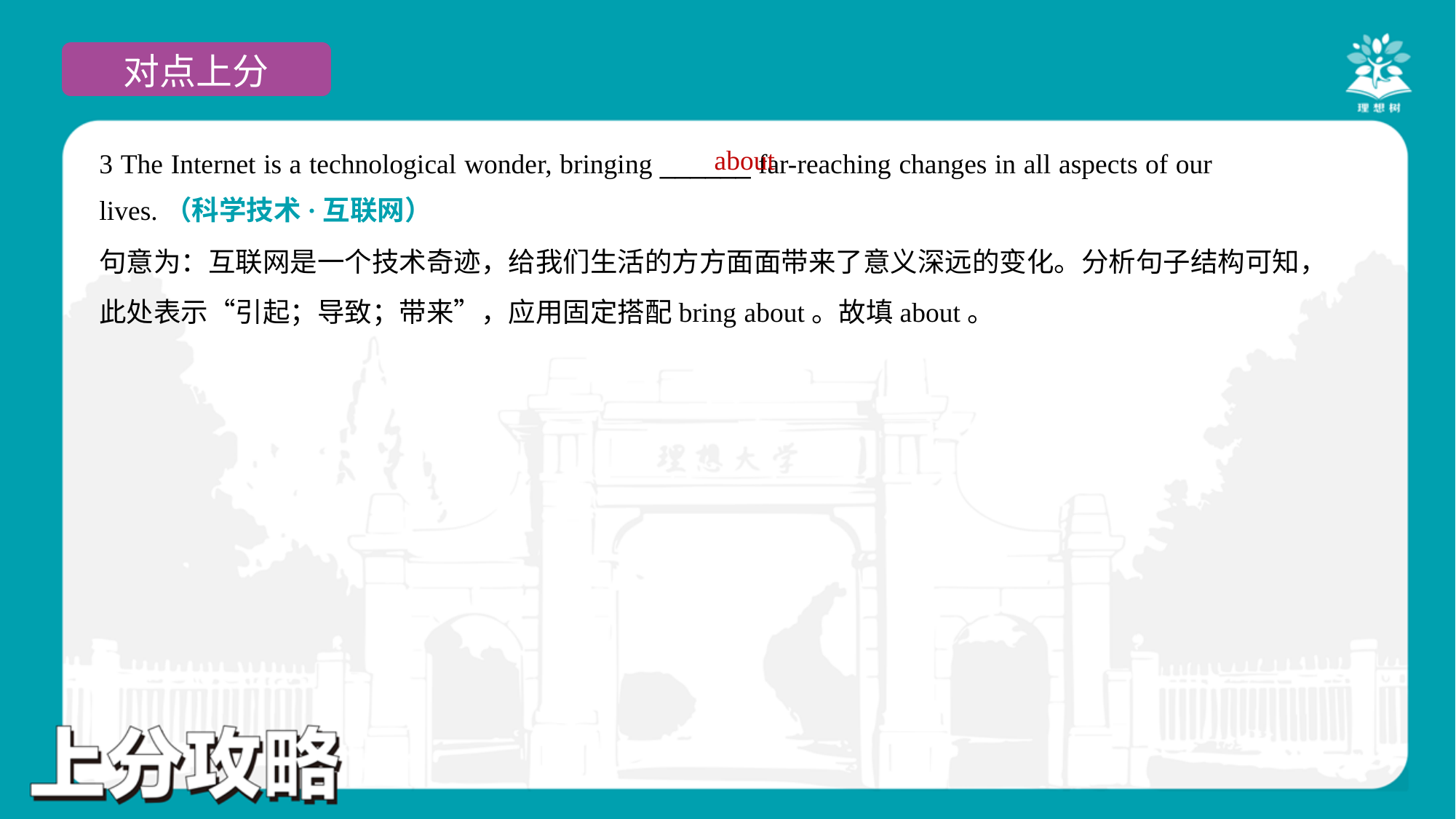

about
3 The Internet is a technological wonder, bringing ______ far-reaching changes in all aspects of our
lives.（科学技术·互联网）
句意为：互联网是一个技术奇迹，给我们生活的方方面面带来了意义深远的变化。分析句子结构可知，
此处表示“引起；导致；带来”，应用固定搭配bring about。故填about。